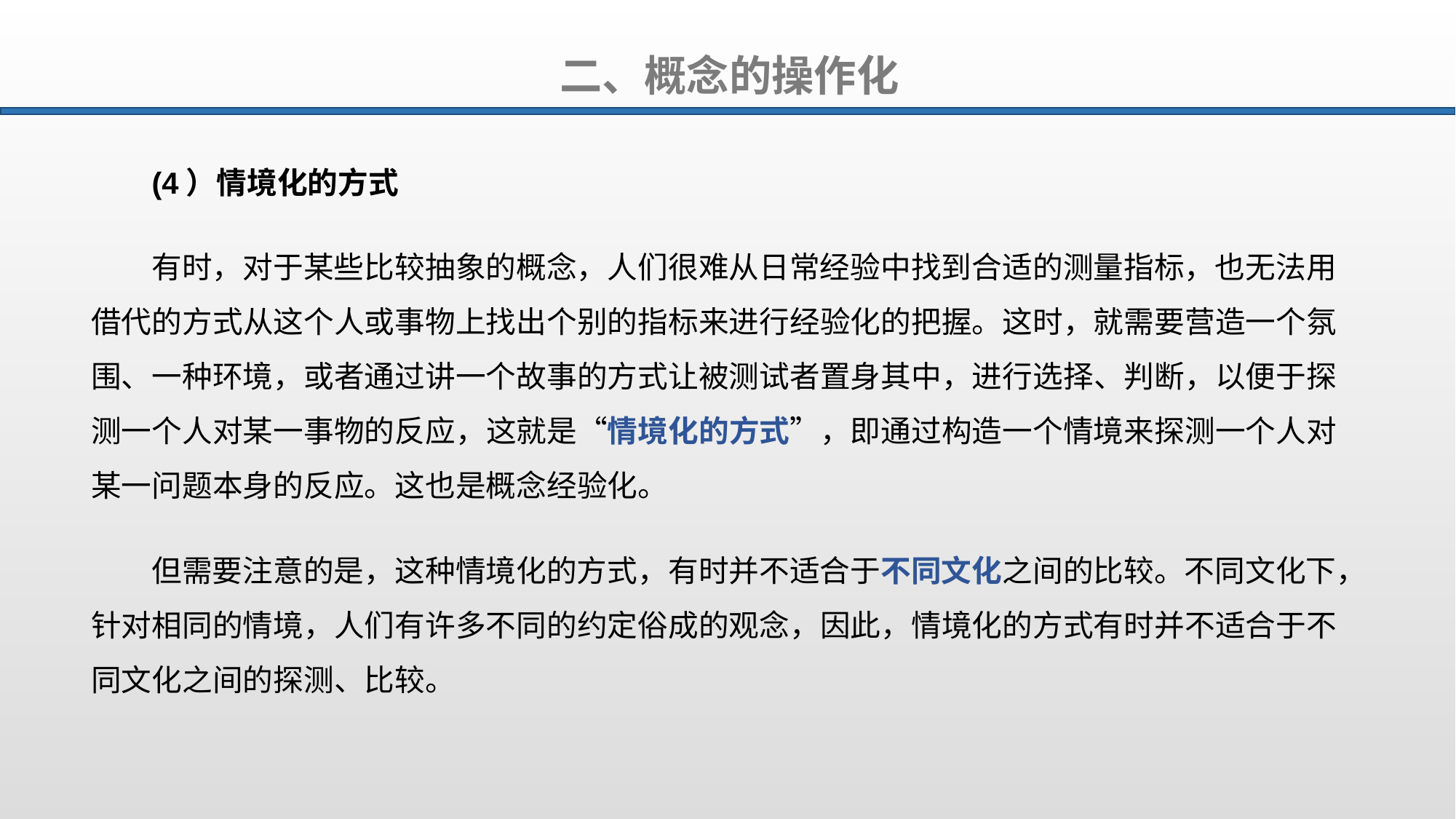

二、概念的操作化

(4）情境化的方式
有时，对于某些比较抽象的概念，人们很难从日常经验中找到合适的测量指标，也无法用借代的方式从这个人或事物上找出个别的指标来进行经验化的把握。这时，就需要营造一个氛围、一种环境，或者通过讲一个故事的方式让被测试者置身其中，进行选择、判断，以便于探测一个人对某一事物的反应，这就是“情境化的方式”，即通过构造一个情境来探测一个人对某一问题本身的反应。这也是概念经验化。
但需要注意的是，这种情境化的方式，有时并不适合于不同文化之间的比较。不同文化下，针对相同的情境，人们有许多不同的约定俗成的观念，因此，情境化的方式有时并不适合于不同文化之间的探测、比较。